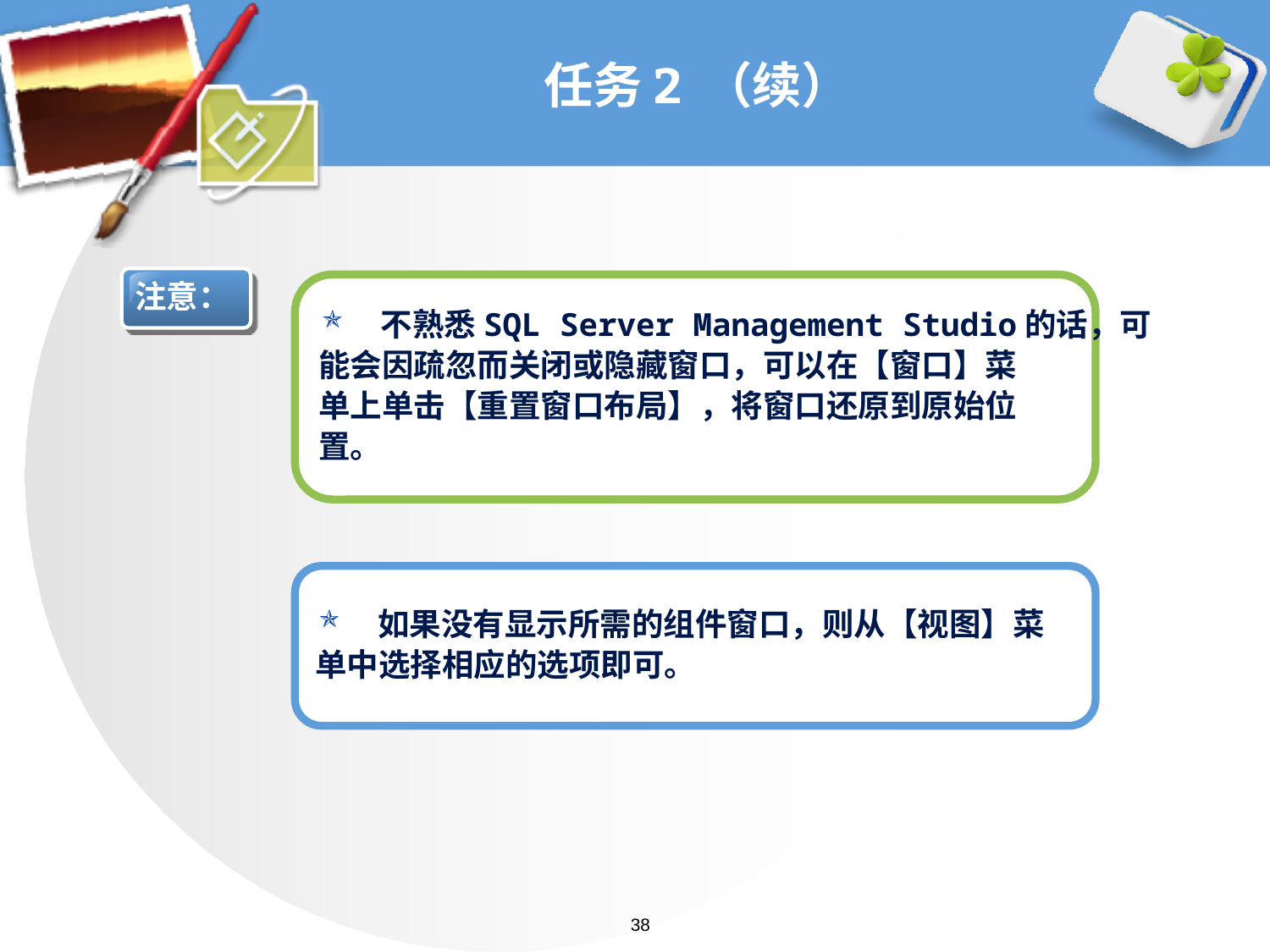

# 任务2 （续）

注意：
不熟悉SQL Server Management Studio的话，可
能会因疏忽而关闭或隐藏窗口，可以在【窗口】菜
单上单击【重置窗口布局】，将窗口还原到原始位
置。
如果没有显示所需的组件窗口，则从【视图】菜
单中选择相应的选项即可。
38